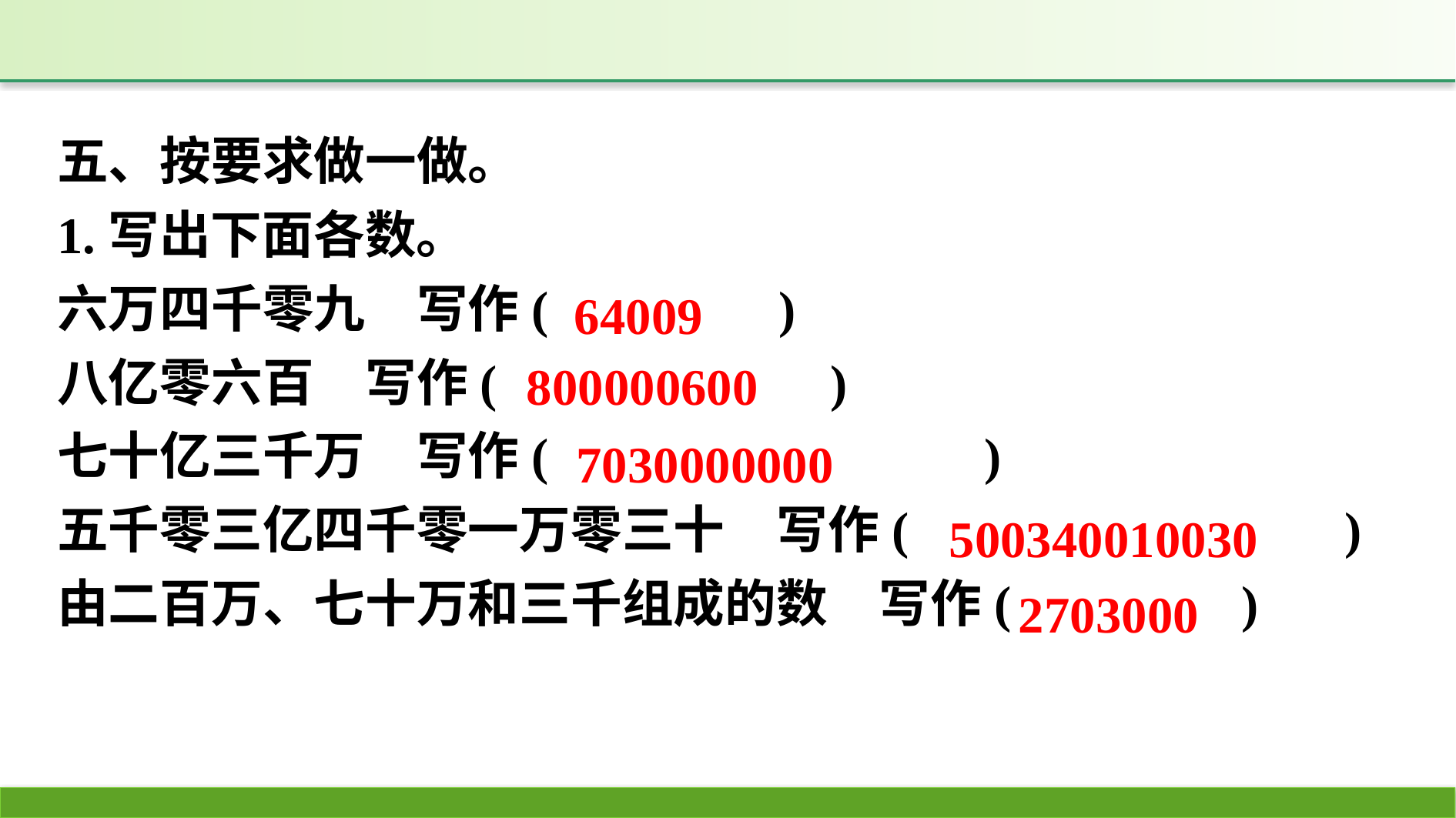

五、按要求做一做。
1.写出下面各数。
六万四千零九　写作(　　　　)
八亿零六百　写作(　　　　　　)
七十亿三千万　写作(　　　　　　　　)
五千零三亿四千零一万零三十　写作(　　　　　　　　)
由二百万、七十万和三千组成的数　写作(　　　　)
64009
800000600
7030000000
500340010030
2703000